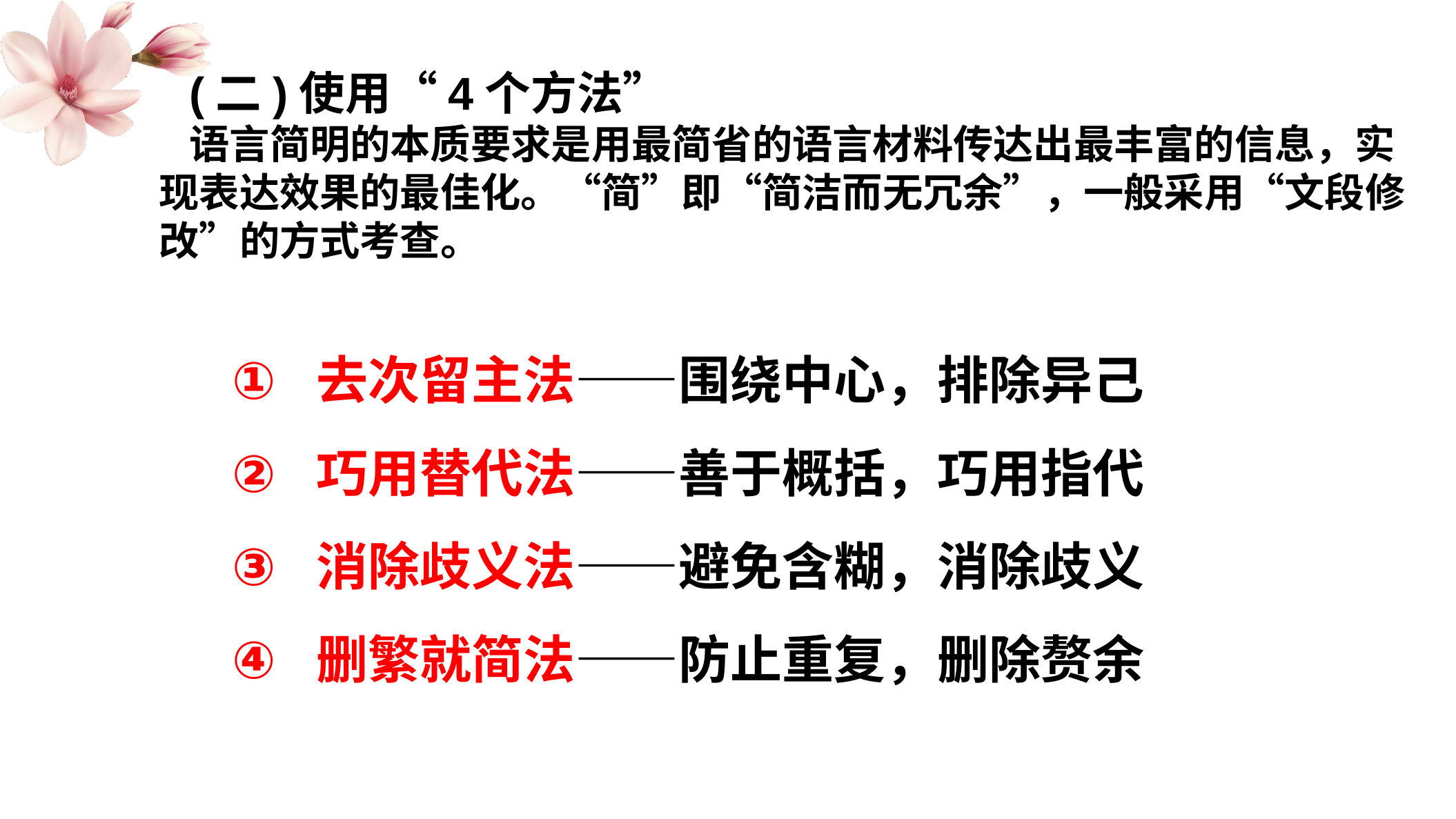

(二)使用“4个方法”
语言简明的本质要求是用最简省的语言材料传达出最丰富的信息，实现表达效果的最佳化。“简”即“简洁而无冗余”，一般采用“文段修改”的方式考查。
去次留主法——围绕中心，排除异己
巧用替代法——善于概括，巧用指代
消除歧义法——避免含糊，消除歧义
删繁就简法——防止重复，删除赘余